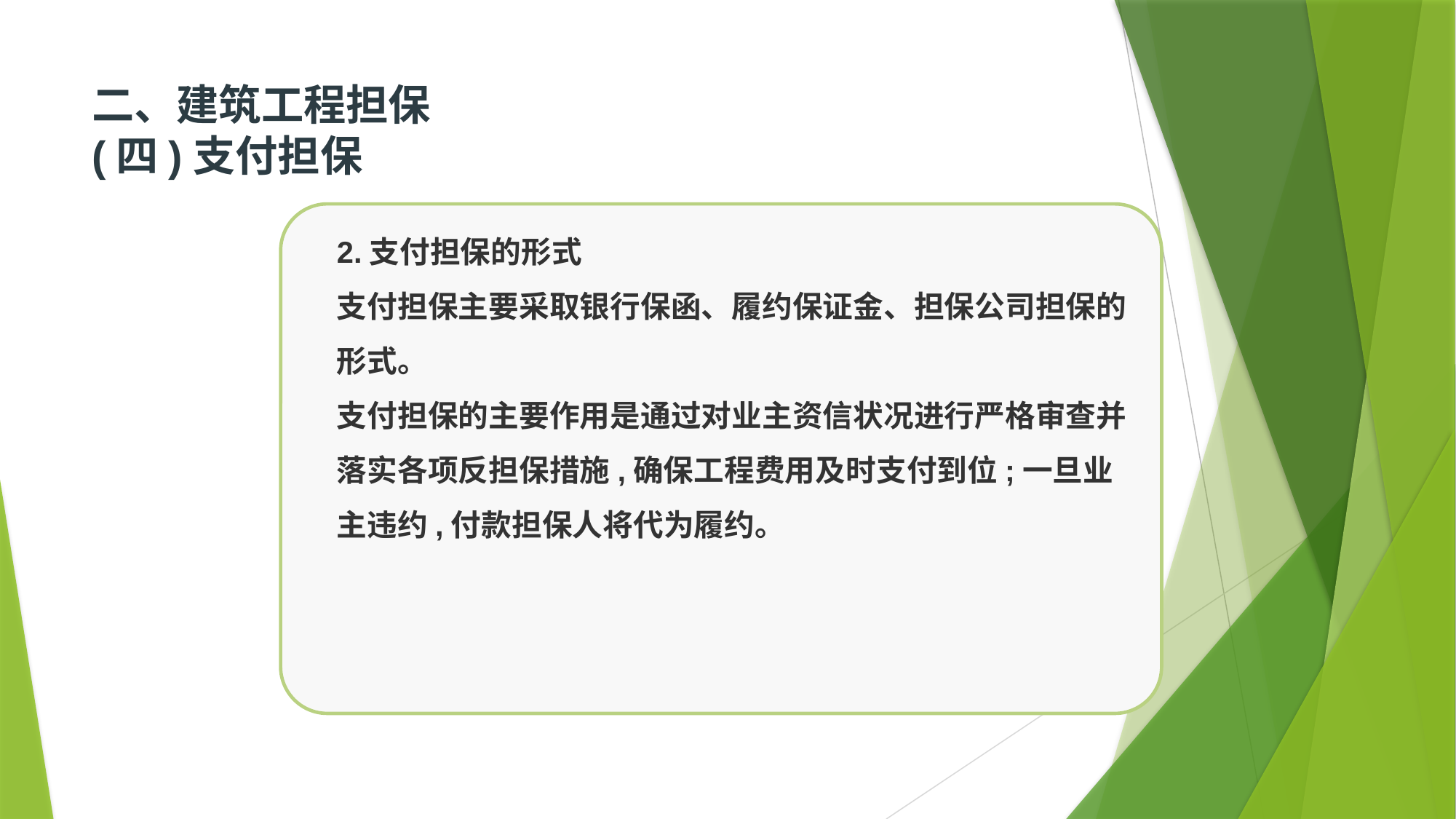

# 二、建筑工程担保 (四)支付担保

2.支付担保的形式
支付担保主要采取银行保函、履约保证金、担保公司担保的形式。
支付担保的主要作用是通过对业主资信状况进行严格审查并落实各项反担保措施,确保工程费用及时支付到位;一旦业主违约,付款担保人将代为履约。